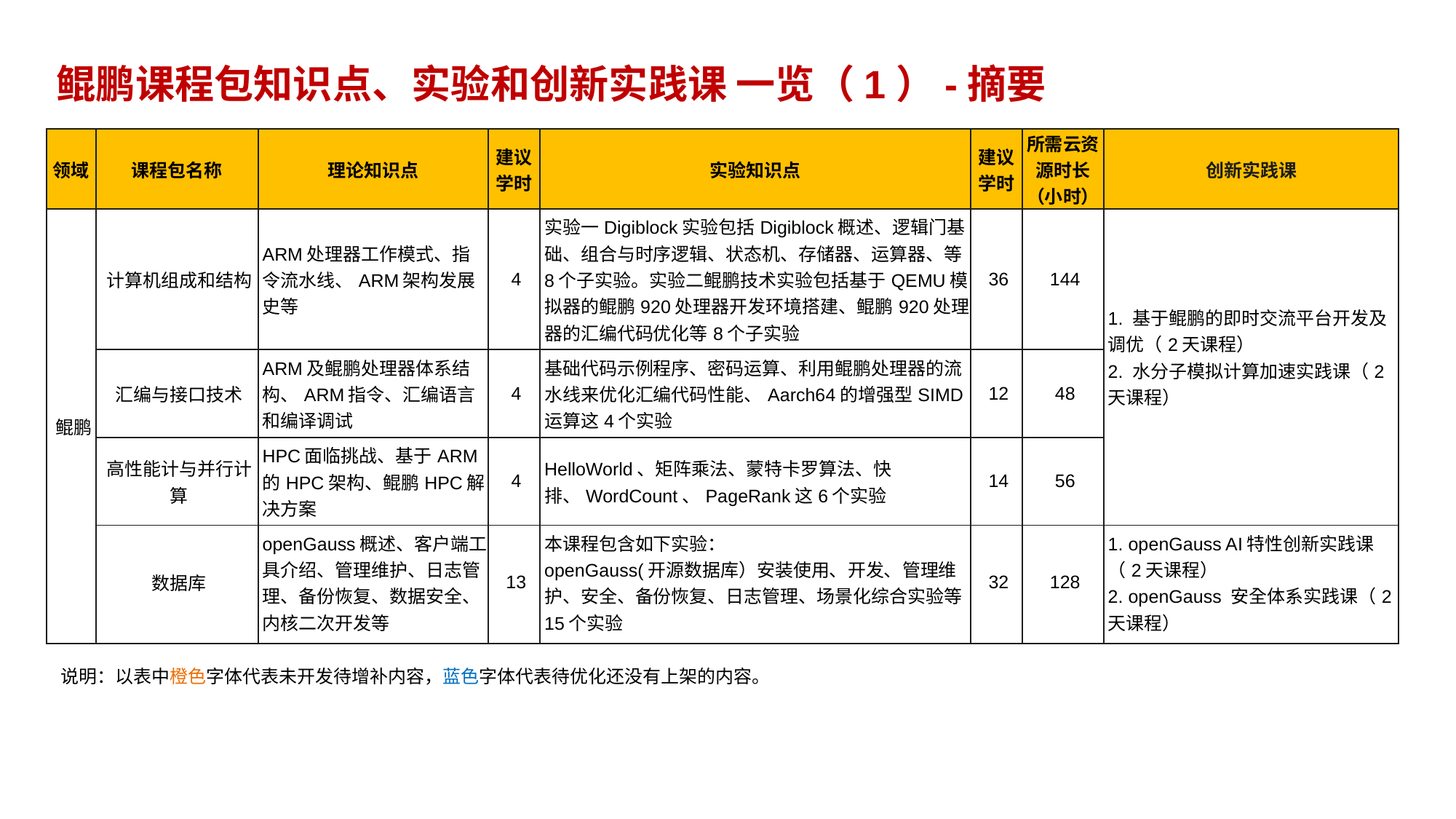

鲲鹏课程包知识点、实验和创新实践课 一览（1）-摘要
| 领域 | 课程包名称 | 理论知识点 | 建议 学时 | 实验知识点 | 建议 学时 | 所需云资源时长（小时） | 创新实践课 |
| --- | --- | --- | --- | --- | --- | --- | --- |
| 鲲鹏 | 计算机组成和结构 | ARM处理器工作模式、指令流水线、ARM架构发展史等 | 4 | 实验一Digiblock实验包括Digiblock概述、逻辑门基础、组合与时序逻辑、状态机、存储器、运算器、等8个子实验。实验二鲲鹏技术实验包括基于QEMU模拟器的鲲鹏920处理器开发环境搭建、鲲鹏920处理器的汇编代码优化等8个子实验 | 36 | 144 | 1. 基于鲲鹏的即时交流平台开发及调优（2天课程） 2. 水分子模拟计算加速实践课（2天课程） |
|  | 汇编与接口技术 | ARM及鲲鹏处理器体系结构、ARM指令、汇编语言和编译调试 | 4 | 基础代码示例程序、密码运算、利用鲲鹏处理器的流水线来优化汇编代码性能、Aarch64的增强型SIMD运算这4个实验 | 12 | 48 |  |
|  | 高性能计与并行计算 | HPC面临挑战、基于ARM的HPC架构、鲲鹏HPC解决方案 | 4 | HelloWorld、矩阵乘法、蒙特卡罗算法、快排、WordCount、PageRank这6个实验 | 14 | 56 |  |
|  | 数据库 | openGauss概述、客户端工具介绍、管理维护、日志管理、备份恢复、数据安全、内核二次开发等 | 13 | 本课程包含如下实验： openGauss(开源数据库）安装使用、开发、管理维护、安全、备份恢复、日志管理、场景化综合实验等15个实验 | 32 | 128 | 1. openGauss AI特性创新实践课（2天课程） 2. openGauss 安全体系实践课（2天课程） |
说明：以表中橙色字体代表未开发待增补内容，蓝色字体代表待优化还没有上架的内容。